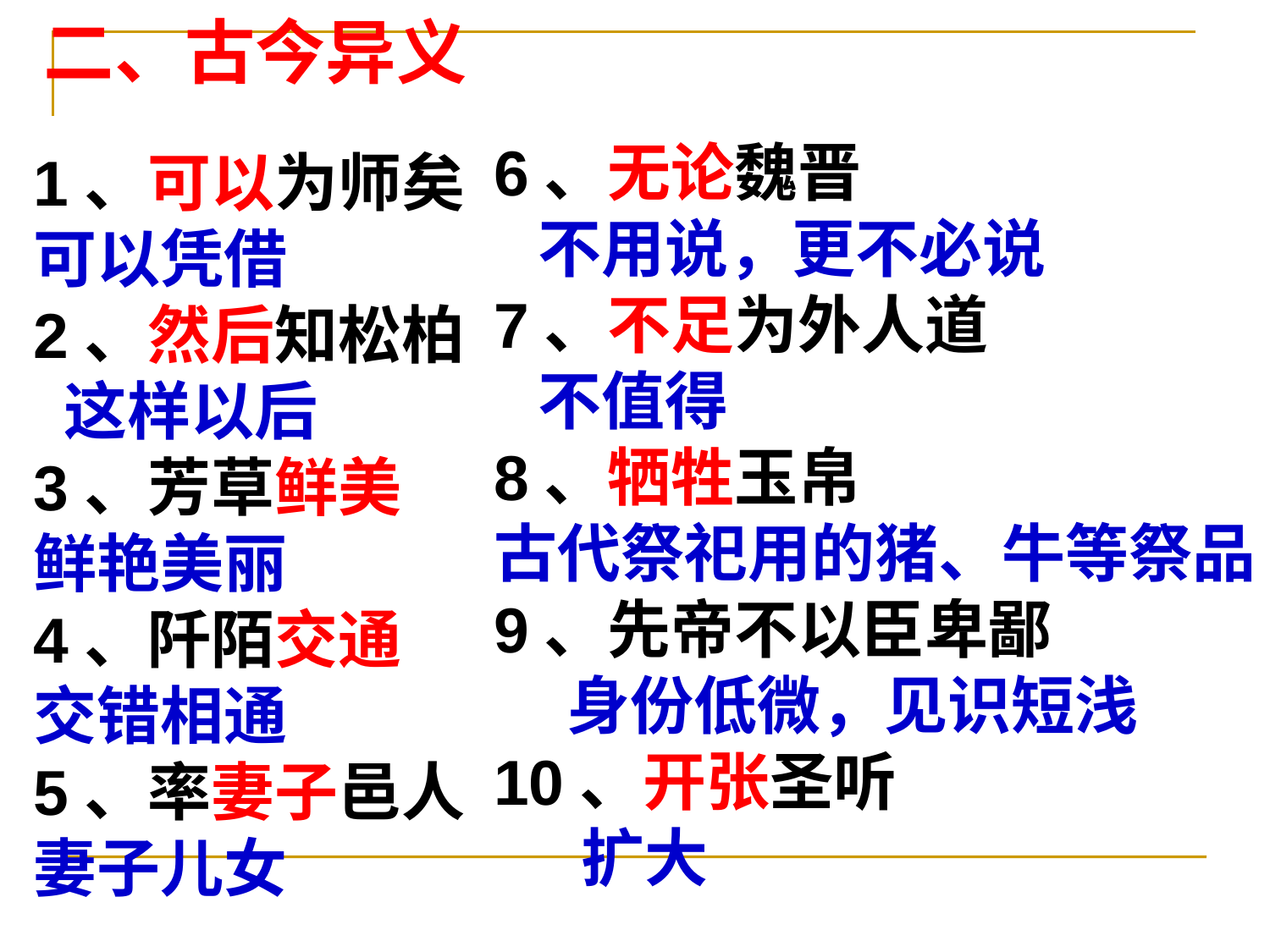

二、古今异义

6、无论魏晋
  不用说，更不必说
7、不足为外人道
  不值得
8、牺牲玉帛
古代祭祀用的猪、牛等祭品
9、先帝不以臣卑鄙
    身份低微，见识短浅
10、开张圣听
     扩大
1、可以为师矣
可以凭借
2、然后知松柏
 这样以后
3、芳草鲜美
鲜艳美丽
4、阡陌交通
交错相通
5、率妻子邑人
妻子儿女